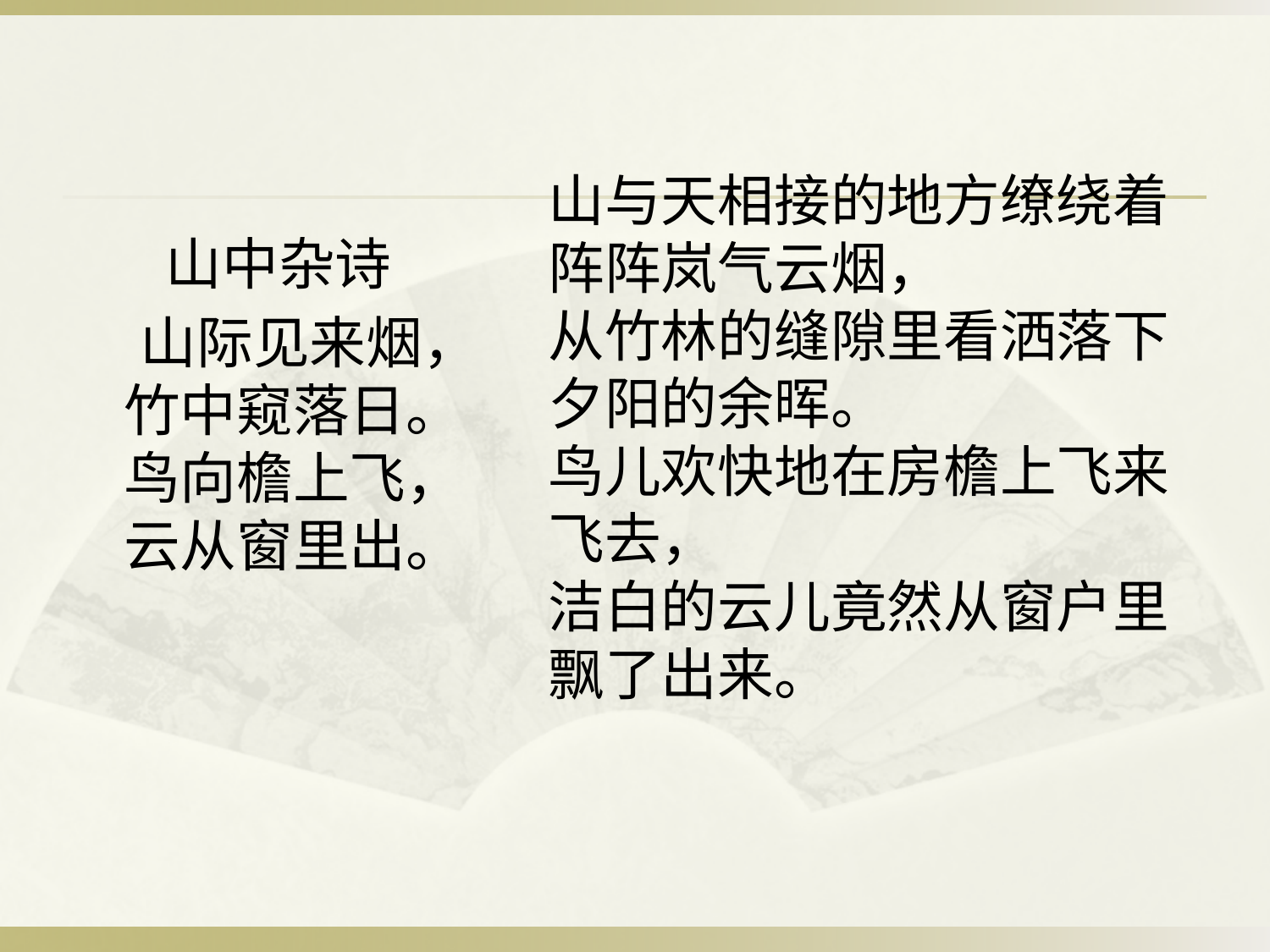

山与天相接的地方缭绕着阵阵岚气云烟， 
从竹林的缝隙里看洒落下夕阳的余晖。 
鸟儿欢快地在房檐上飞来飞去， 
洁白的云儿竟然从窗户里飘了出来。
      山中杂诗
    山际见来烟，
竹中窥落日。
鸟向檐上飞，
云从窗里出。